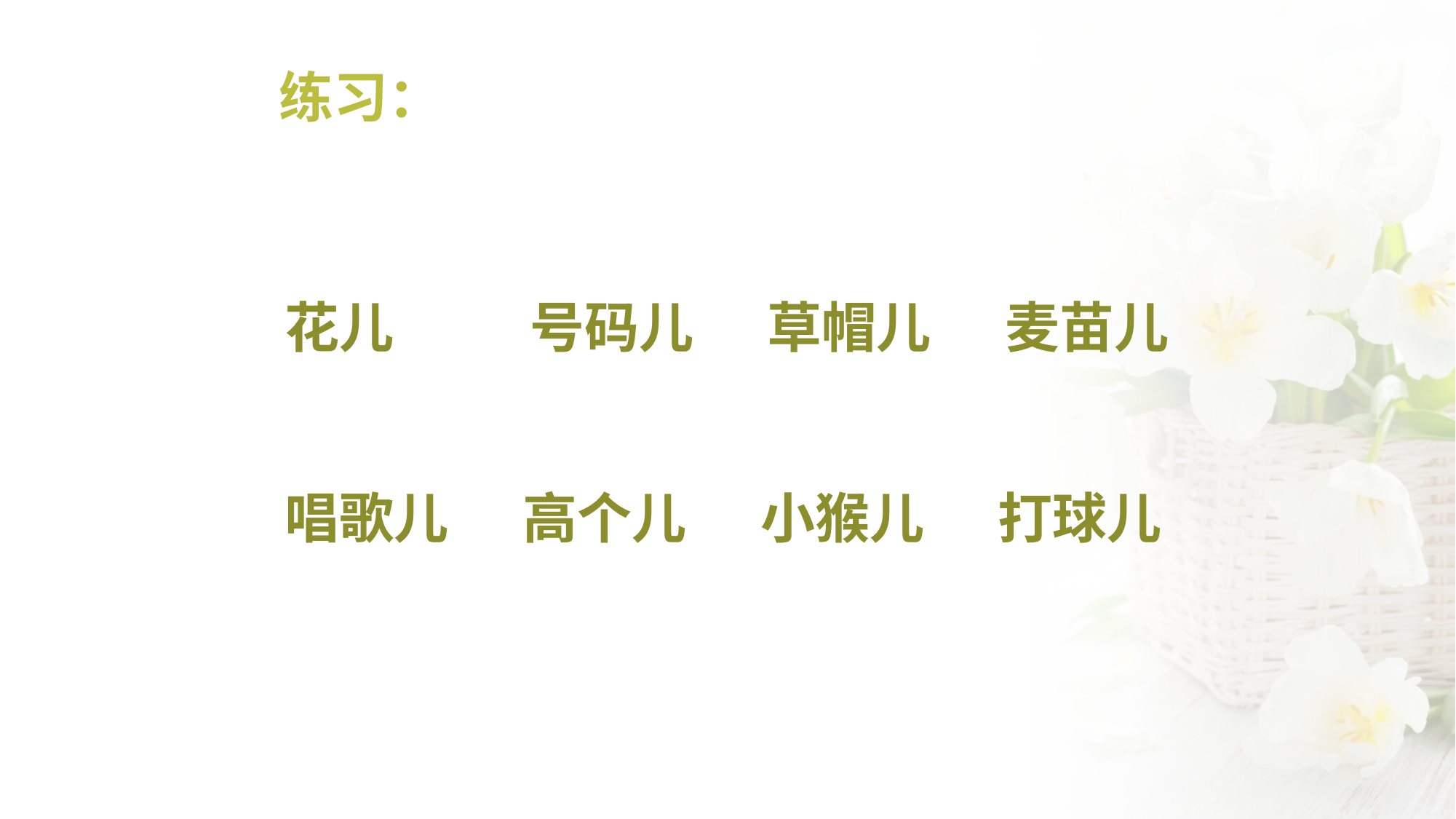

# 练习：
             花儿           号码儿      草帽儿      麦苗儿

             唱歌儿      高个儿      小猴儿      打球儿